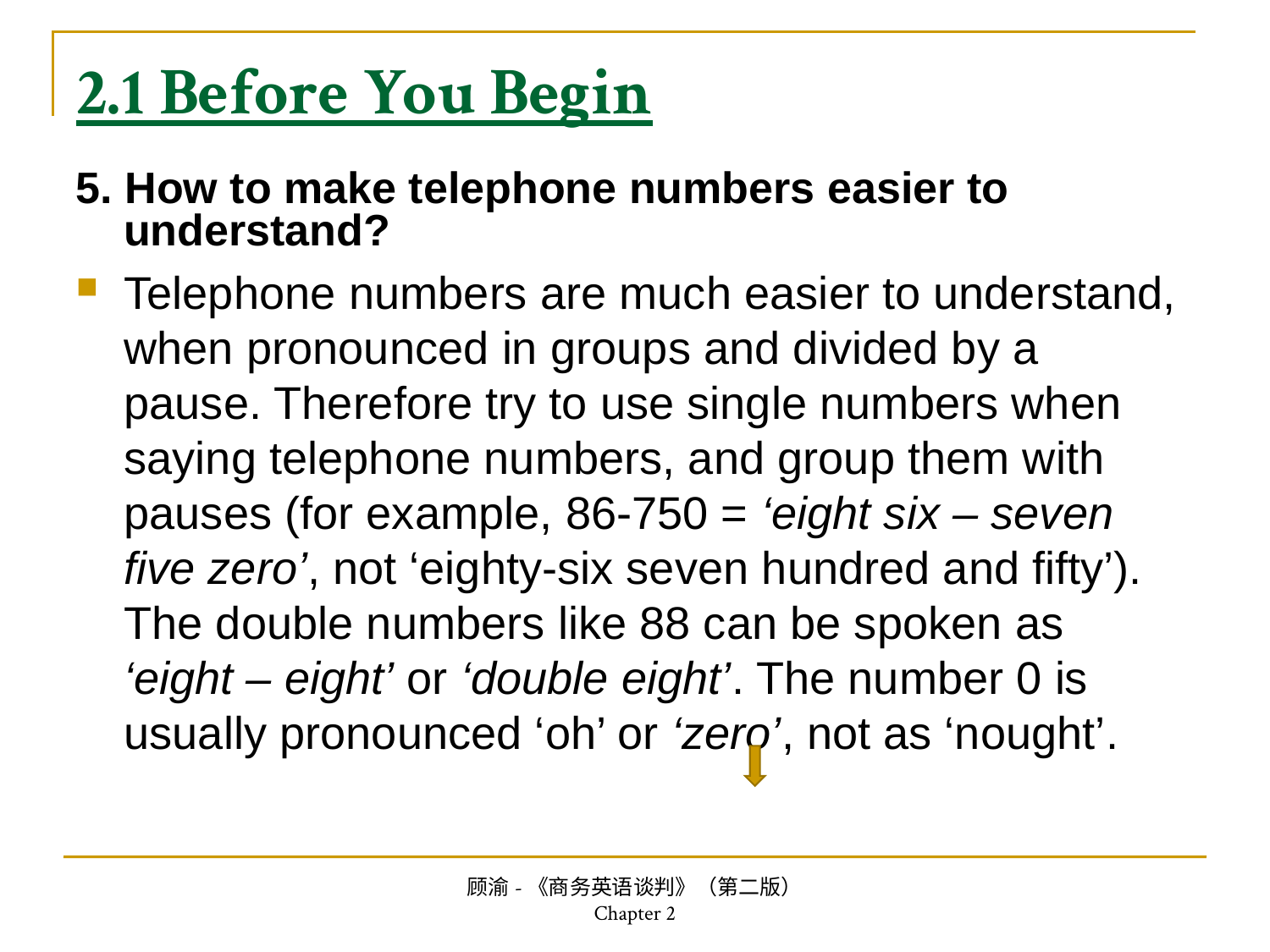

# 2.1 Before You Begin
5. How to make telephone numbers easier to understand?
Telephone numbers are much easier to understand, when pronounced in groups and divided by a pause. Therefore try to use single numbers when saying telephone numbers, and group them with pauses (for example, 86-750 = ‘eight six – seven five zero’, not ‘eighty-six seven hundred and fifty’). The double numbers like 88 can be spoken as ‘eight – eight’ or ‘double eight’. The number 0 is usually pronounced ‘oh’ or ‘zero’, not as ‘nought’.

7
顾渝-《商务英语谈判》（第二版） Chapter 2